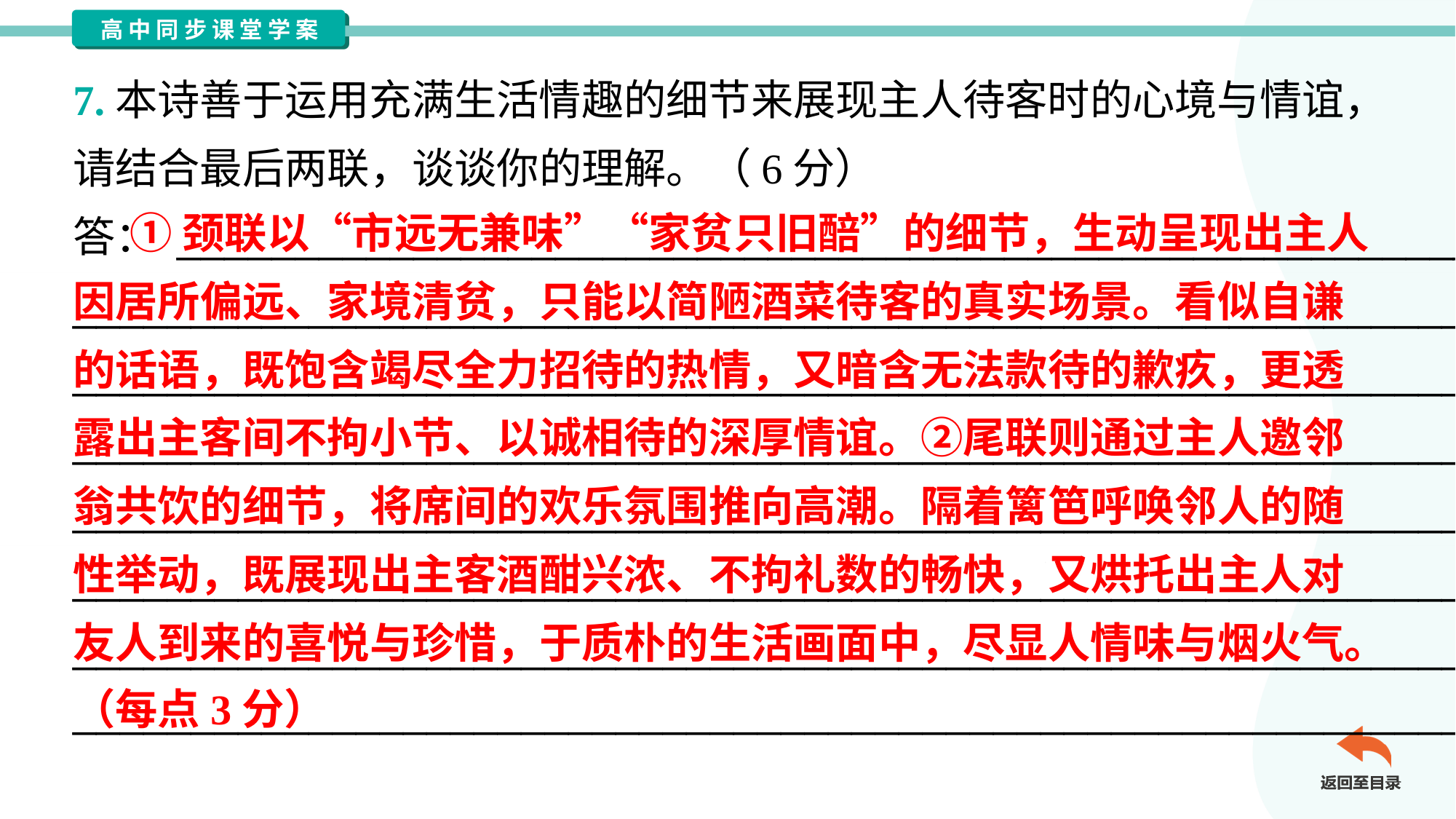

7.本诗善于运用充满生活情趣的细节来展现主人待客时的心境与情谊，
请结合最后两联，谈谈你的理解。（6分）
答： ________________________________________________________
_____________________________________________________________
_____________________________________________________________
_____________________________________________________________
_____________________________________________________________
_____________________________________________________________
_____________________________________________________________
_____________________________________________________________
      ①颈联以“市远无兼味”“家贫只旧醅”的细节，生动呈现出主人
因居所偏远、家境清贫，只能以简陋酒菜待客的真实场景。看似自谦
的话语，既饱含竭尽全力招待的热情，又暗含无法款待的歉疚，更透
露出主客间不拘小节、以诚相待的深厚情谊。②尾联则通过主人邀邻
翁共饮的细节，将席间的欢乐氛围推向高潮。隔着篱笆呼唤邻人的随
性举动，既展现出主客酒酣兴浓、不拘礼数的畅快，又烘托出主人对
友人到来的喜悦与珍惜，于质朴的生活画面中，尽显人情味与烟火气。
（每点3分）